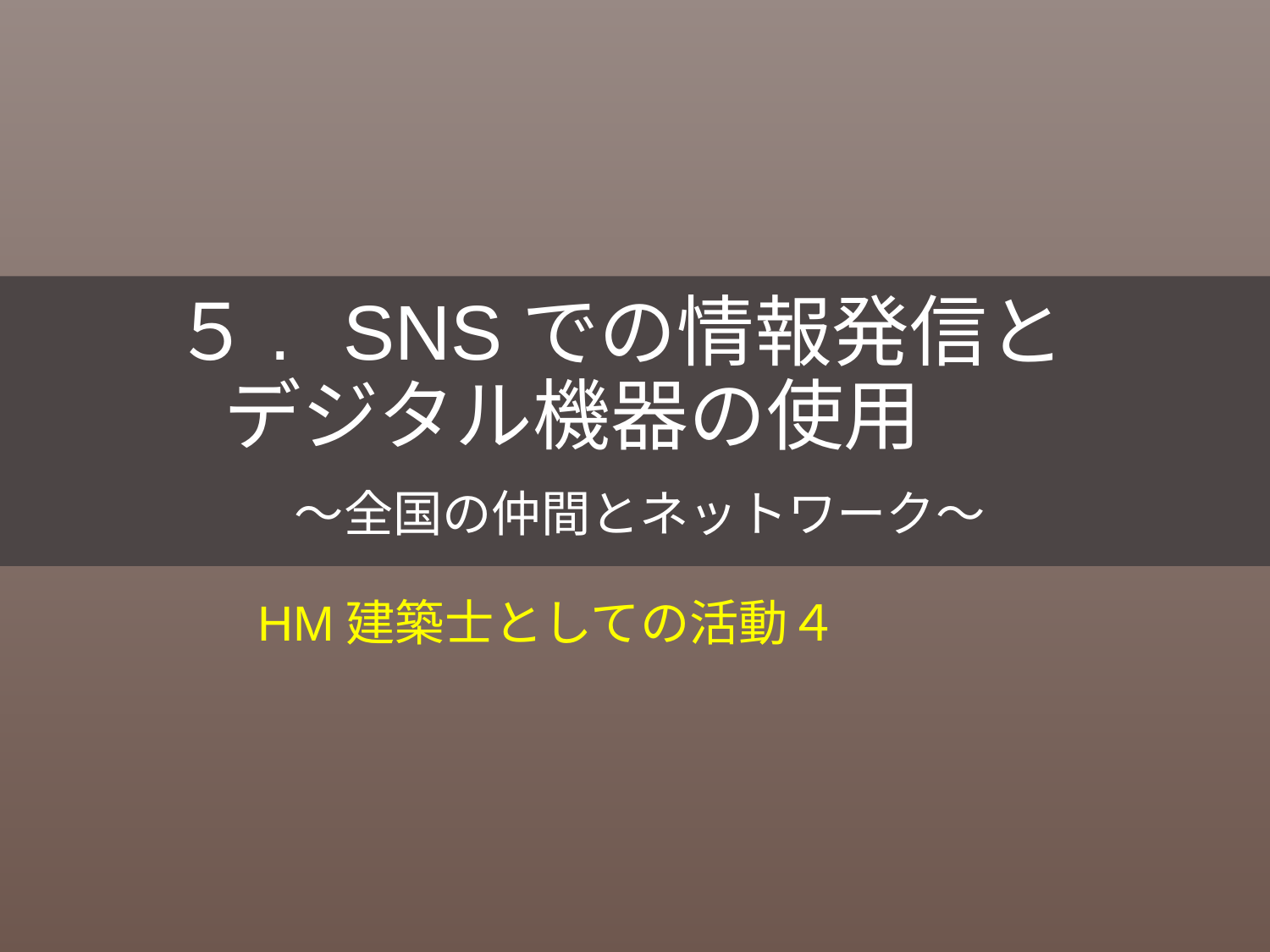

# ５.	 SNSでの情報発信と デジタル機器の使用

～全国の仲間とネットワーク～
HM建築士としての活動４